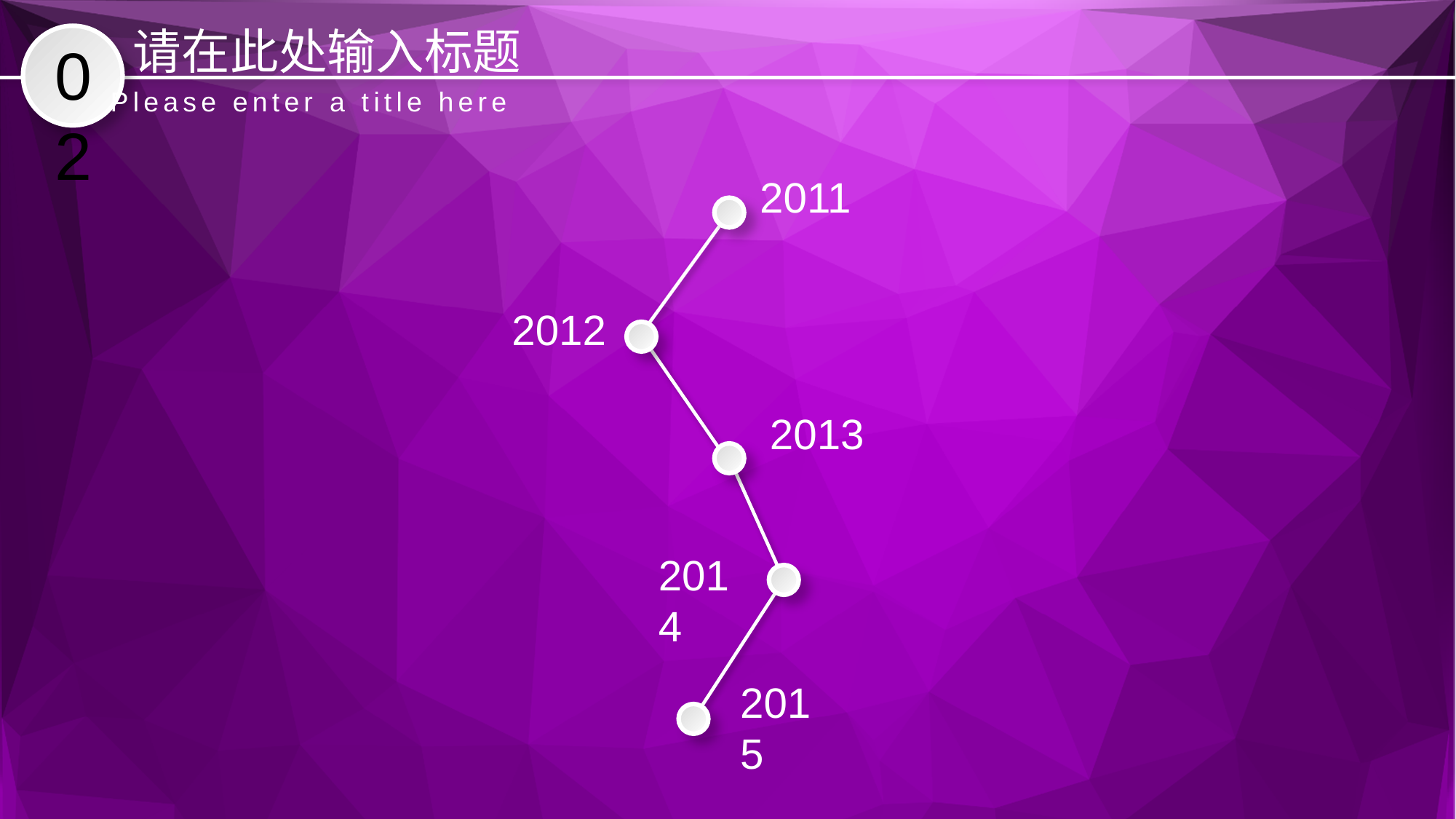

请在此处输入标题

02
Please enter a title here
2011

2012

2013

2014

2015